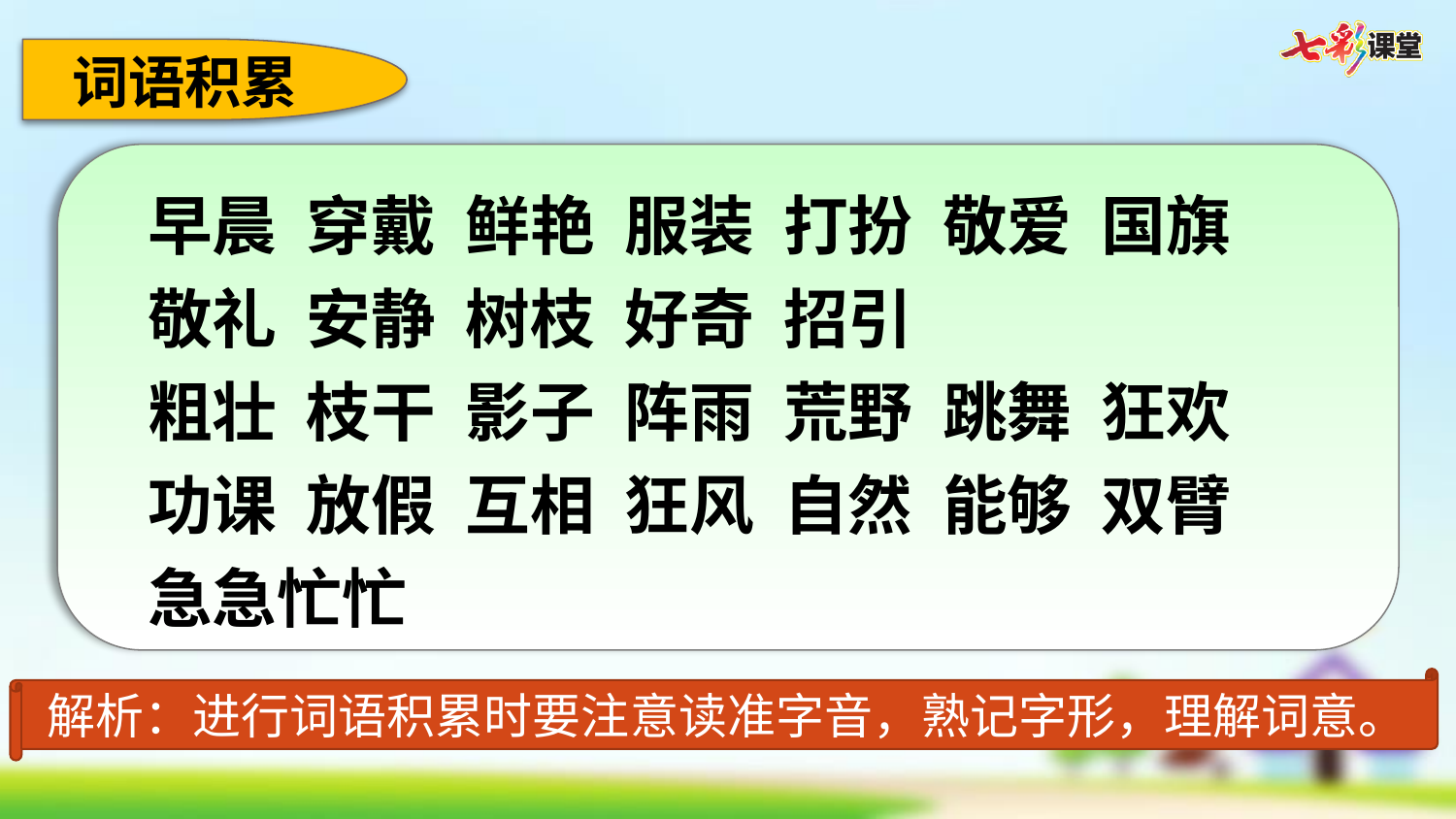

词语积累

早晨  穿戴  鲜艳  服装  打扮  敬爱  国旗  敬礼  安静  树枝  好奇  招引
粗壮  枝干  影子  阵雨  荒野  跳舞  狂欢  功课  放假  互相  狂风  自然  能够  双臂  急急忙忙
解析：进行词语积累时要注意读准字音，熟记字形，理解词意。